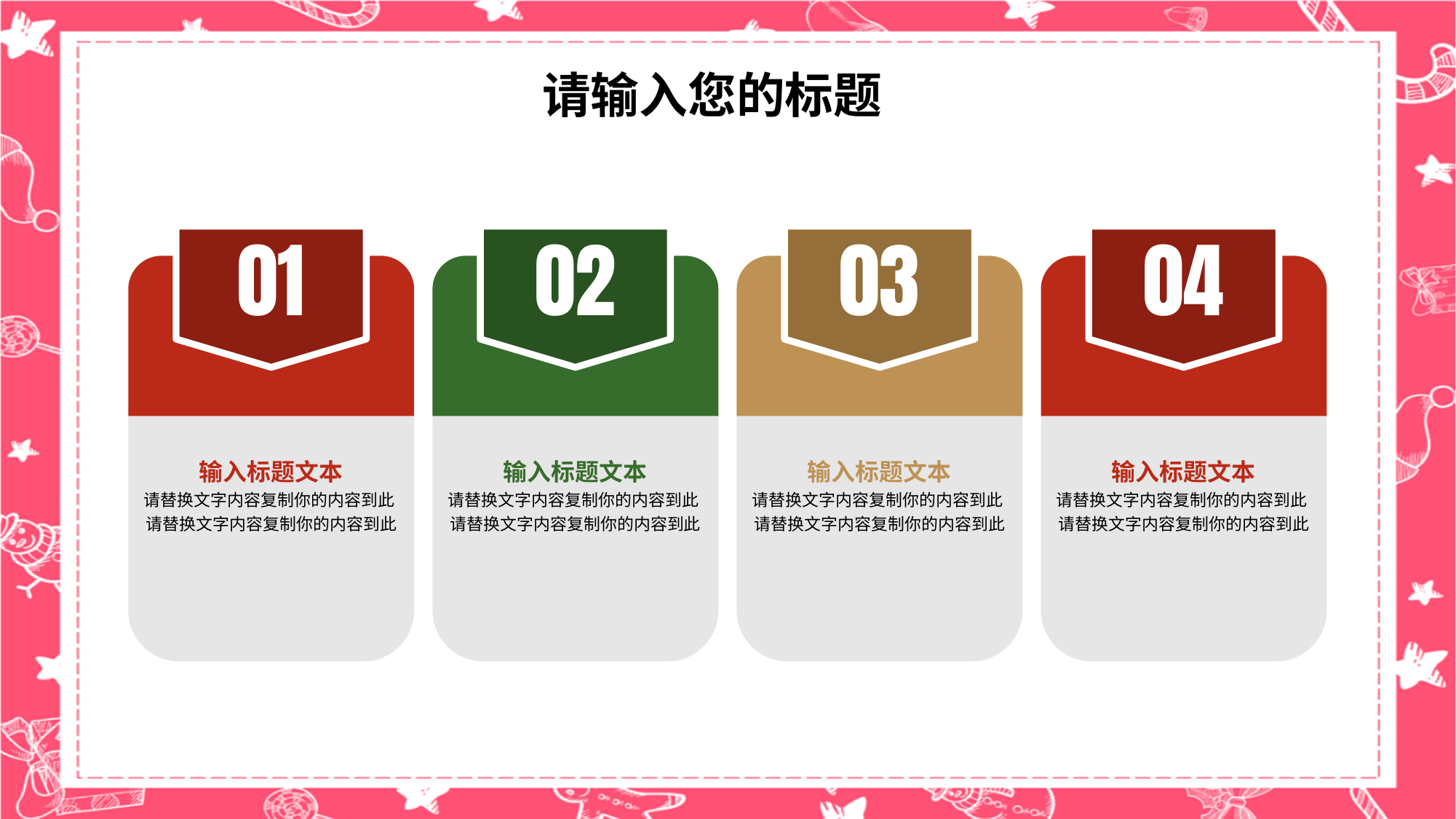

请输入您的标题
01

输入标题文本
请替换文字内容复制你的内容到此
请替换文字内容复制你的内容到此
02

输入标题文本
请替换文字内容复制你的内容到此
请替换文字内容复制你的内容到此
03

输入标题文本
请替换文字内容复制你的内容到此
请替换文字内容复制你的内容到此
04

输入标题文本
请替换文字内容复制你的内容到此
请替换文字内容复制你的内容到此